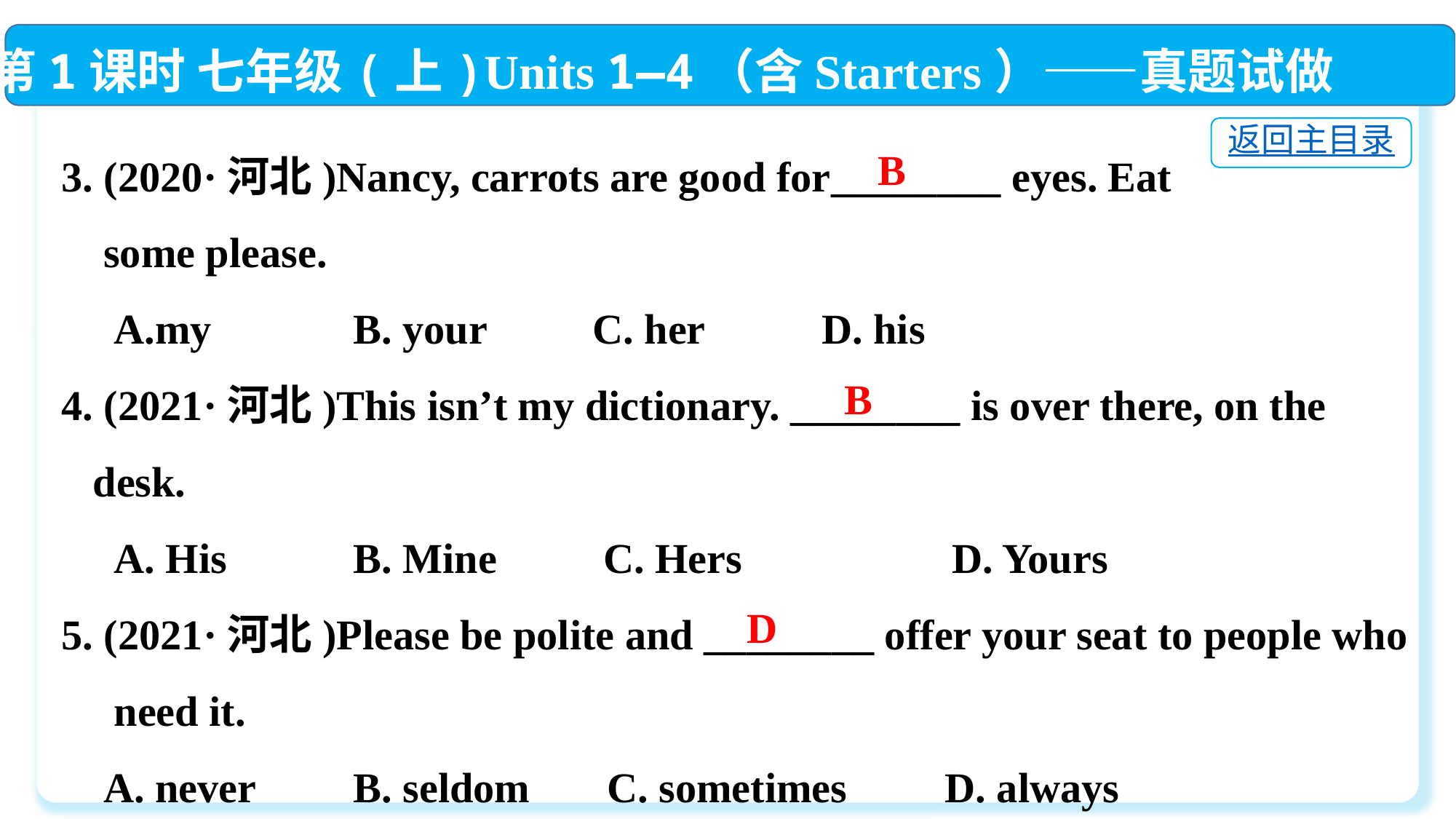

第1课时 七年级(上)Units 1—4（含Starters）——真题试做

返回主目录
3. (2020·河北)Nancy, carrots are good for________ eyes. Eat
    some please.
     A.my	       B. your	         C. her	          D. his
4. (2021·河北)This isn’t my dictionary. ________ is over there, on the
   desk.
     A. His	       B. Mine	          C. Hers	            D. Yours
5. (2021·河北)Please be polite and ________ offer your seat to people who
     need it.
    A. never	       B. seldom	C. sometimes	 D. always

B
B
D